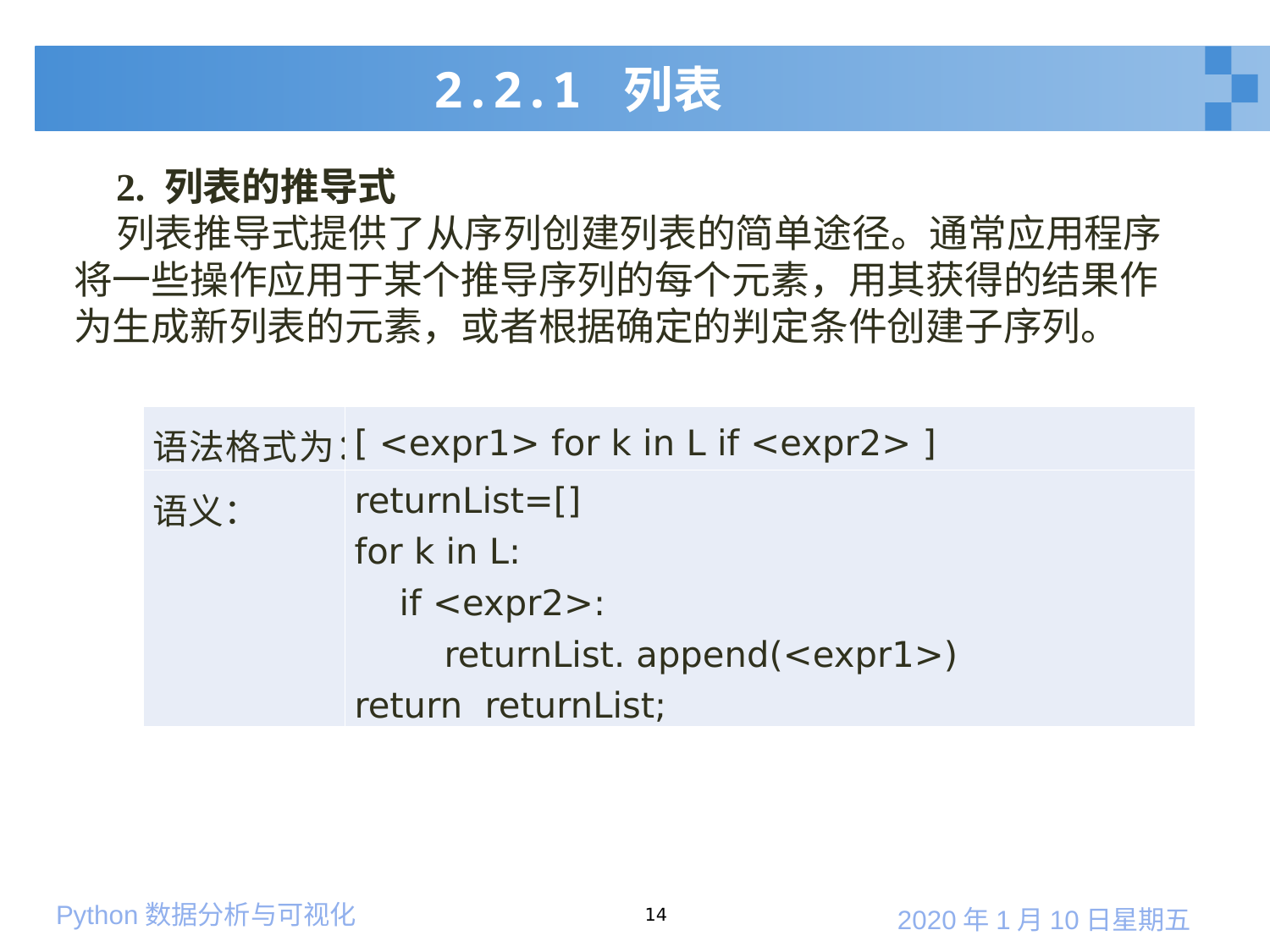

# 2.2.1 列表
2. 列表的推导式
列表推导式提供了从序列创建列表的简单途径。通常应用程序将一些操作应用于某个推导序列的每个元素，用其获得的结果作为生成新列表的元素，或者根据确定的判定条件创建子序列。
| 语法格式为： | [ <expr1> for k in L if <expr2> ] |
| --- | --- |
| 语义： | returnList=[] for k in L: if <expr2>: returnList. append(<expr1>) return returnList; |
14
2020年1月10日星期五